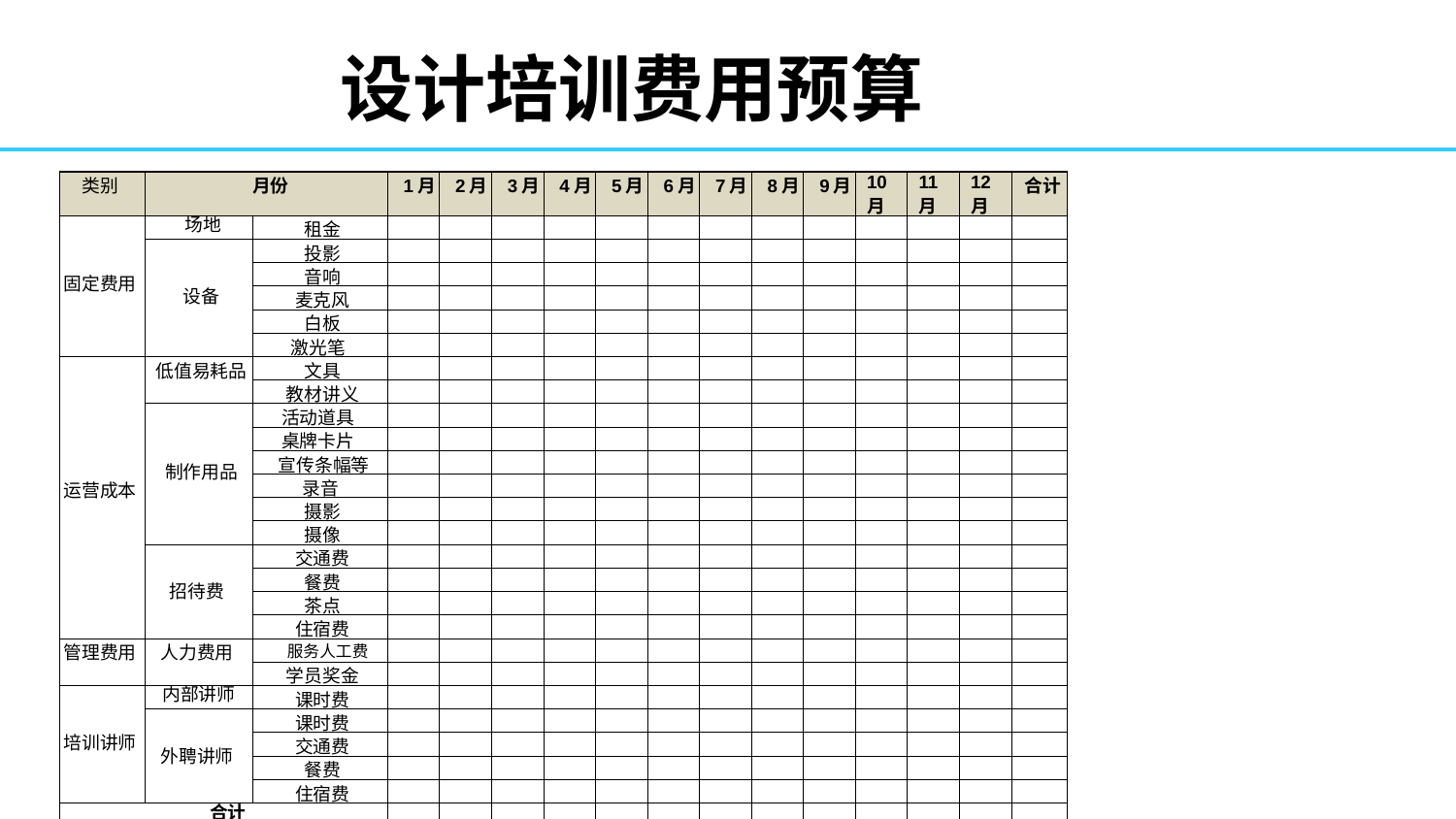

# 设计培训费用预算
| 类别 | 月份 |  | 1月 | 2月 | 3月 | 4月 | 5月 | 6月 | 7月 | 8月 | 9月 | 10月 | 11月 | 12月 | 合计 |
| --- | --- | --- | --- | --- | --- | --- | --- | --- | --- | --- | --- | --- | --- | --- | --- |
| 固定费用 | 场地 | 租金 |  |  |  |  |  |  |  |  |  |  |  |  |  |
|  | 设备 | 投影 |  |  |  |  |  |  |  |  |  |  |  |  |  |
|  |  | 音响 |  |  |  |  |  |  |  |  |  |  |  |  |  |
|  |  | 麦克风 |  |  |  |  |  |  |  |  |  |  |  |  |  |
|  |  | 白板 |  |  |  |  |  |  |  |  |  |  |  |  |  |
|  |  | 激光笔 |  |  |  |  |  |  |  |  |  |  |  |  |  |
| 运营成本 | 低值易耗品 | 文具 |  |  |  |  |  |  |  |  |  |  |  |  |  |
|  |  | 教材讲义 |  |  |  |  |  |  |  |  |  |  |  |  |  |
|  | 制作用品 | 活动道具 |  |  |  |  |  |  |  |  |  |  |  |  |  |
|  |  | 桌牌卡片 |  |  |  |  |  |  |  |  |  |  |  |  |  |
|  |  | 宣传条幅等 |  |  |  |  |  |  |  |  |  |  |  |  |  |
|  |  | 录音 |  |  |  |  |  |  |  |  |  |  |  |  |  |
|  |  | 摄影 |  |  |  |  |  |  |  |  |  |  |  |  |  |
|  |  | 摄像 |  |  |  |  |  |  |  |  |  |  |  |  |  |
|  | 招待费 | 交通费 |  |  |  |  |  |  |  |  |  |  |  |  |  |
|  |  | 餐费 |  |  |  |  |  |  |  |  |  |  |  |  |  |
|  |  | 茶点 |  |  |  |  |  |  |  |  |  |  |  |  |  |
|  |  | 住宿费 |  |  |  |  |  |  |  |  |  |  |  |  |  |
| 管理费用 | 人力费用 | 服务人工费 |  |  |  |  |  |  |  |  |  |  |  |  |  |
|  |  | 学员奖金 |  |  |  |  |  |  |  |  |  |  |  |  |  |
| 培训讲师 | 内部讲师 | 课时费 |  |  |  |  |  |  |  |  |  |  |  |  |  |
|  | 外聘讲师 | 课时费 |  |  |  |  |  |  |  |  |  |  |  |  |  |
|  |  | 交通费 |  |  |  |  |  |  |  |  |  |  |  |  |  |
|  |  | 餐费 |  |  |  |  |  |  |  |  |  |  |  |  |  |
|  |  | 住宿费 |  |  |  |  |  |  |  |  |  |  |  |  |  |
| 合计 |  |  |  |  |  |  |  |  |  |  |  |  |  |  |  |